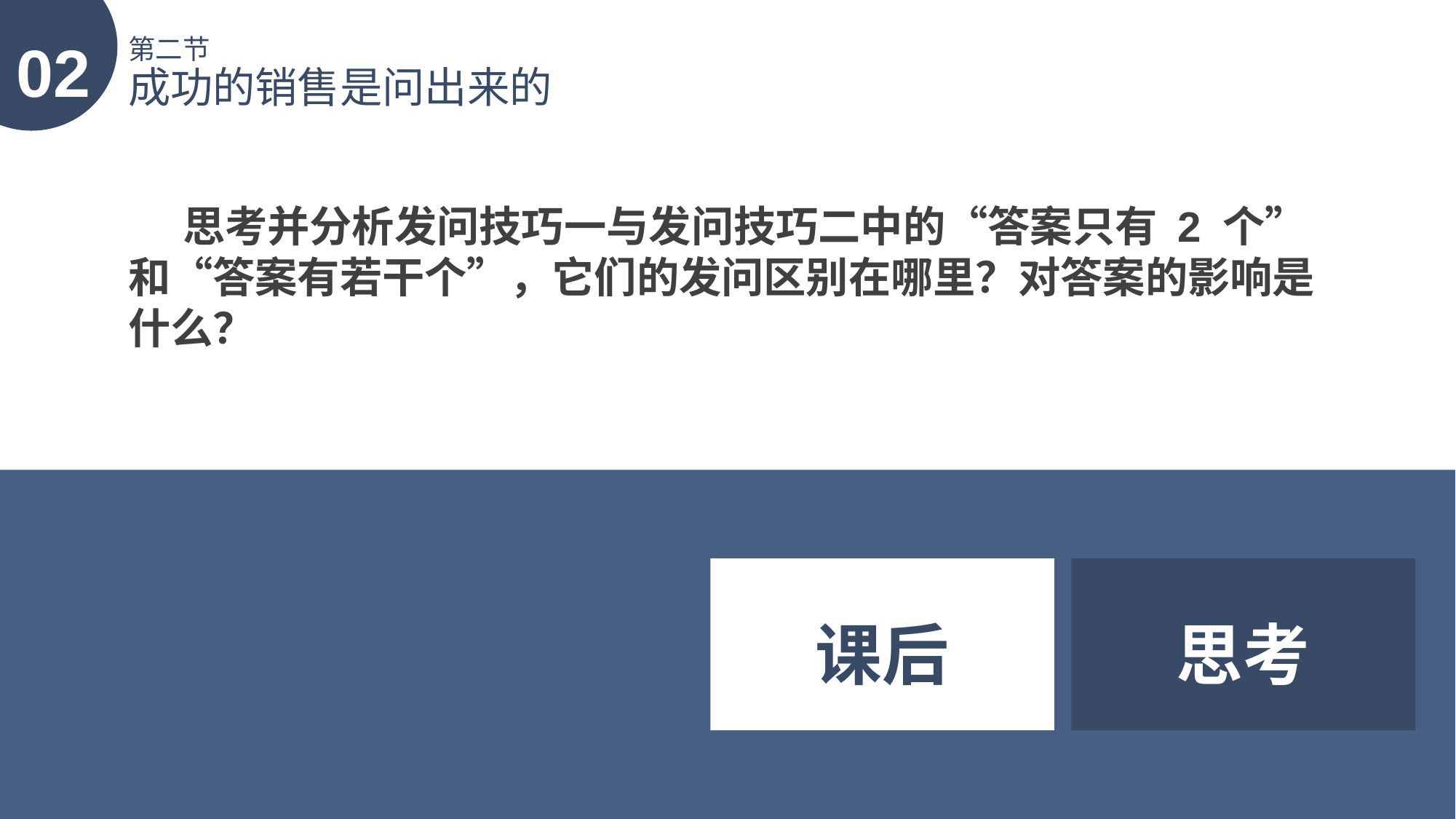

02
第二节
成功的销售是问出来的
思考并分析发问技巧一与发问技巧二中的“答案只有 2 个”和“答案有若干个”，它们的发问区别在哪里？对答案的影响是什么？

课后
思考